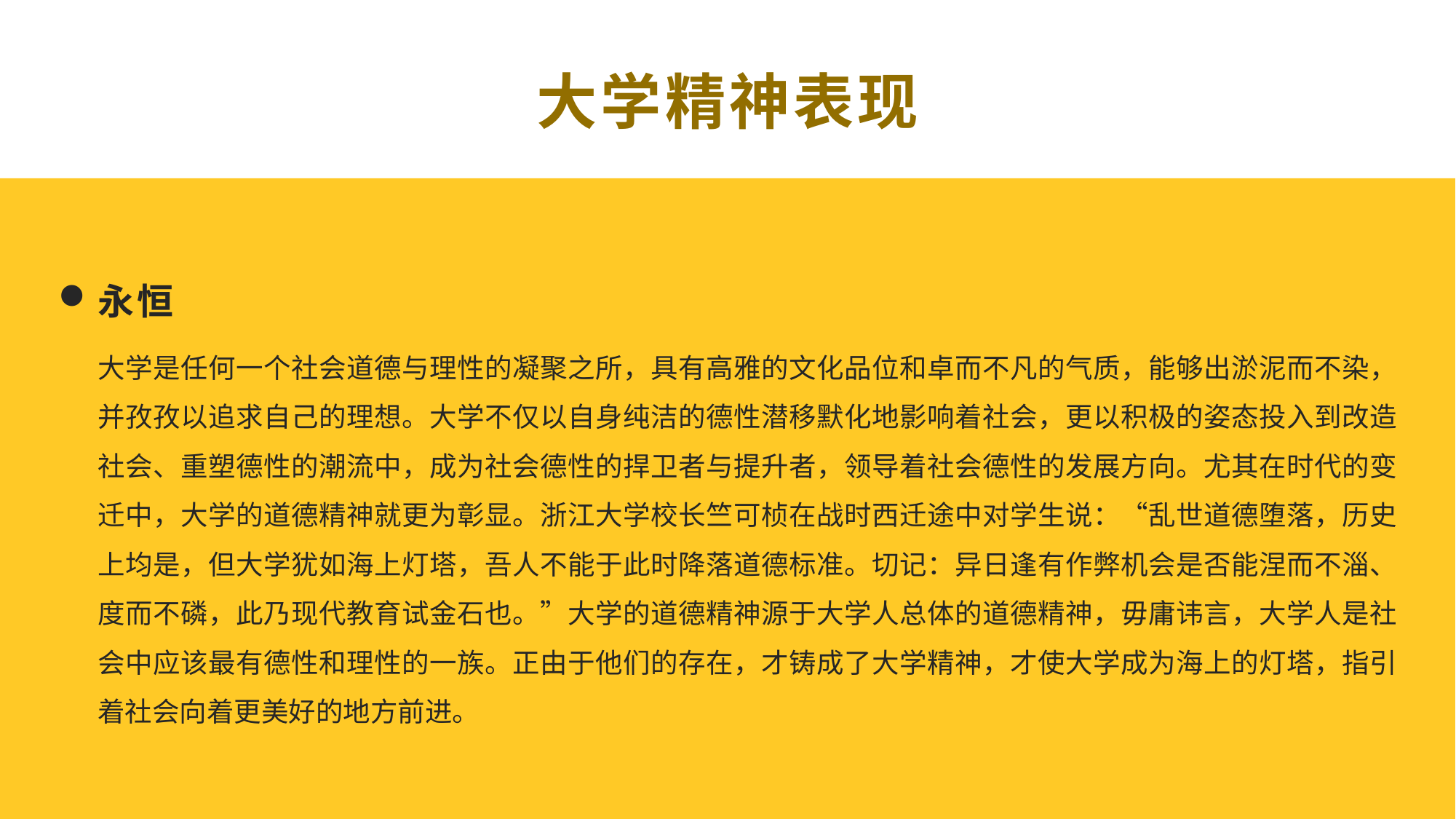

大学精神表现

永恒
大学是任何一个社会道德与理性的凝聚之所，具有高雅的文化品位和卓而不凡的气质，能够出淤泥而不染，并孜孜以追求自己的理想。大学不仅以自身纯洁的德性潜移默化地影响着社会，更以积极的姿态投入到改造社会、重塑德性的潮流中，成为社会德性的捍卫者与提升者，领导着社会德性的发展方向。尤其在时代的变迁中，大学的道德精神就更为彰显。浙江大学校长竺可桢在战时西迁途中对学生说：“乱世道德堕落，历史上均是，但大学犹如海上灯塔，吾人不能于此时降落道德标准。切记：异日逢有作弊机会是否能涅而不淄、度而不磷，此乃现代教育试金石也。”大学的道德精神源于大学人总体的道德精神，毋庸讳言，大学人是社会中应该最有德性和理性的一族。正由于他们的存在，才铸成了大学精神，才使大学成为海上的灯塔，指引着社会向着更美好的地方前进。